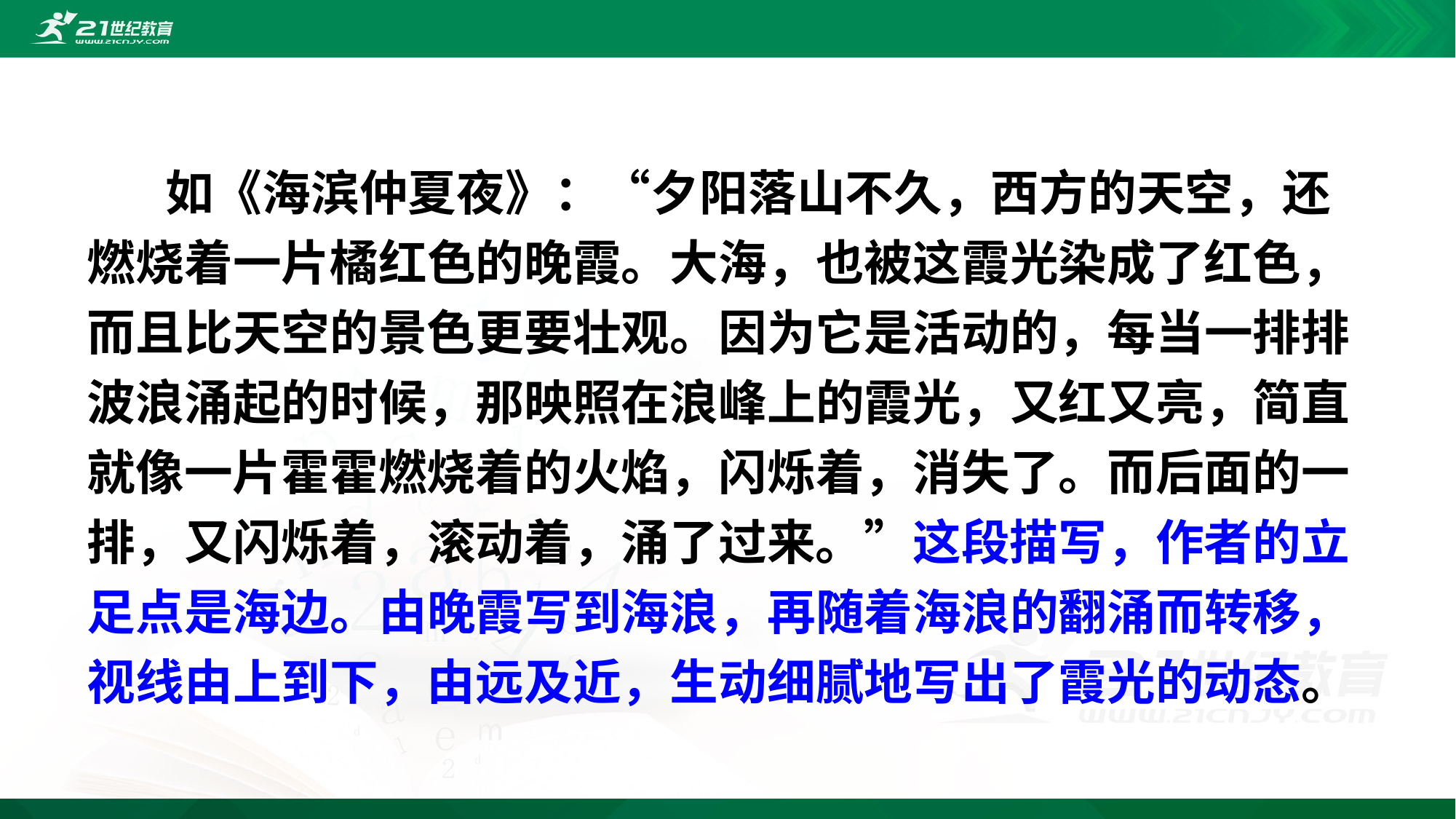

如《海滨仲夏夜》：“夕阳落山不久，西方的天空，还燃烧着一片橘红色的晚霞。大海，也被这霞光染成了红色，而且比天空的景色更要壮观。因为它是活动的，每当一排排波浪涌起的时候，那映照在浪峰上的霞光，又红又亮，简直就像一片霍霍燃烧着的火焰，闪烁着，消失了。而后面的一排，又闪烁着，滚动着，涌了过来。”这段描写，作者的立足点是海边。由晚霞写到海浪，再随着海浪的翻涌而转移，视线由上到下，由远及近，生动细腻地写出了霞光的动态。